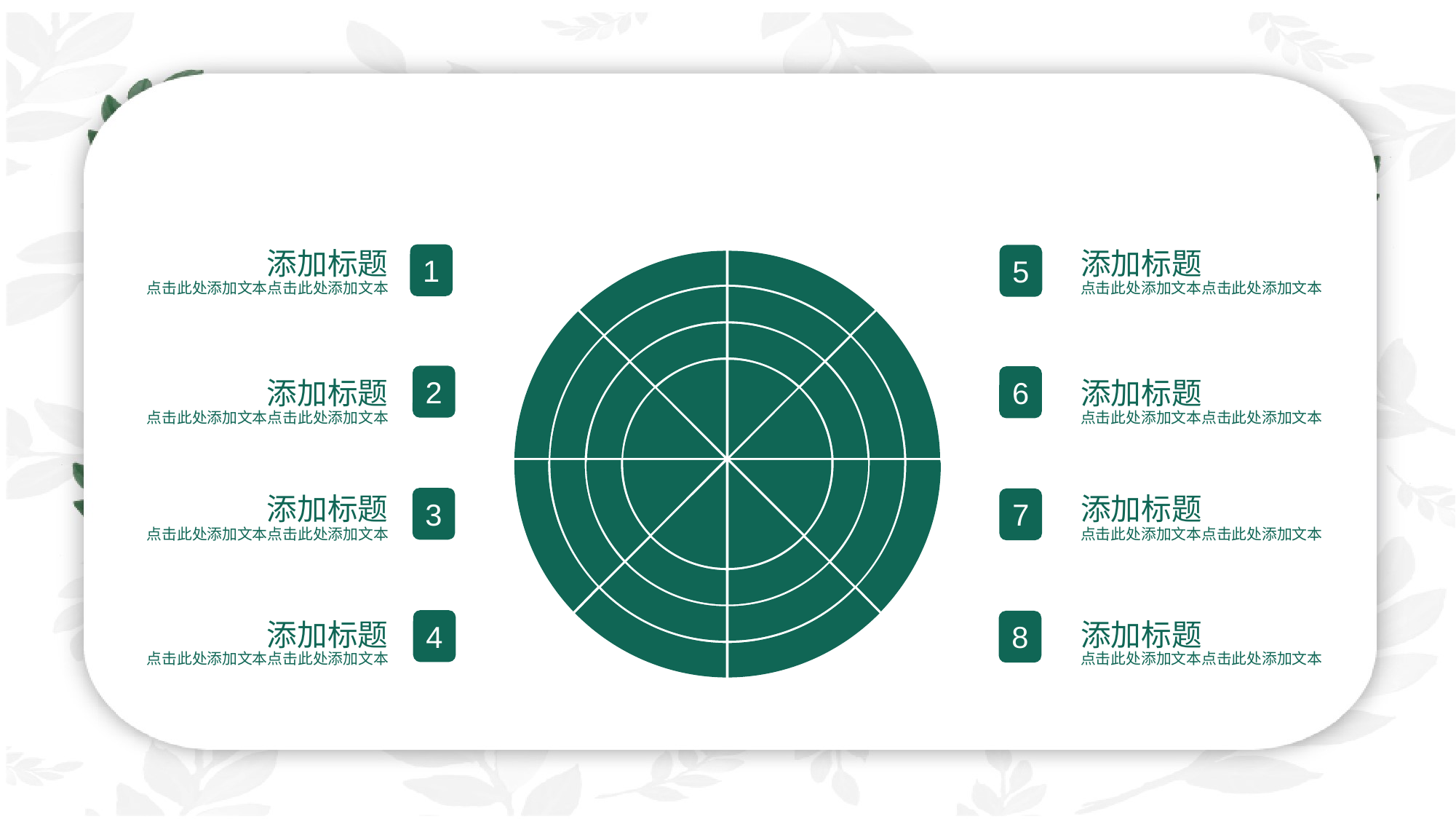

添加标题
添加标题
1
5

点击此处添加文本点击此处添加文本
点击此处添加文本点击此处添加文本
2
6
添加标题
添加标题
点击此处添加文本点击此处添加文本
点击此处添加文本点击此处添加文本
添加标题
添加标题
3
7
点击此处添加文本点击此处添加文本
点击此处添加文本点击此处添加文本
添加标题
添加标题
4
8
点击此处添加文本点击此处添加文本
点击此处添加文本点击此处添加文本